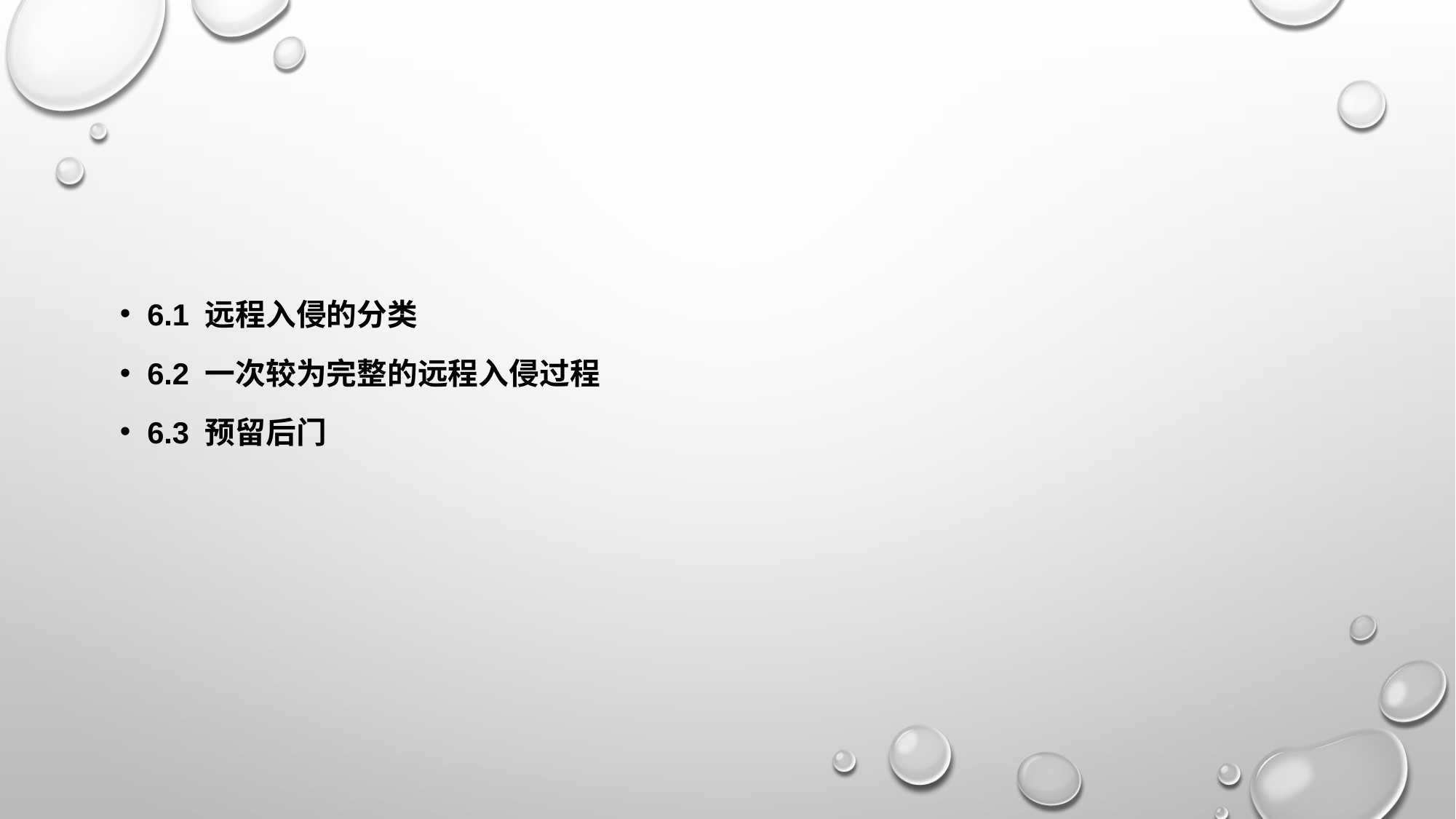

#
6.1 远程入侵的分类
6.2 一次较为完整的远程入侵过程
6.3 预留后门